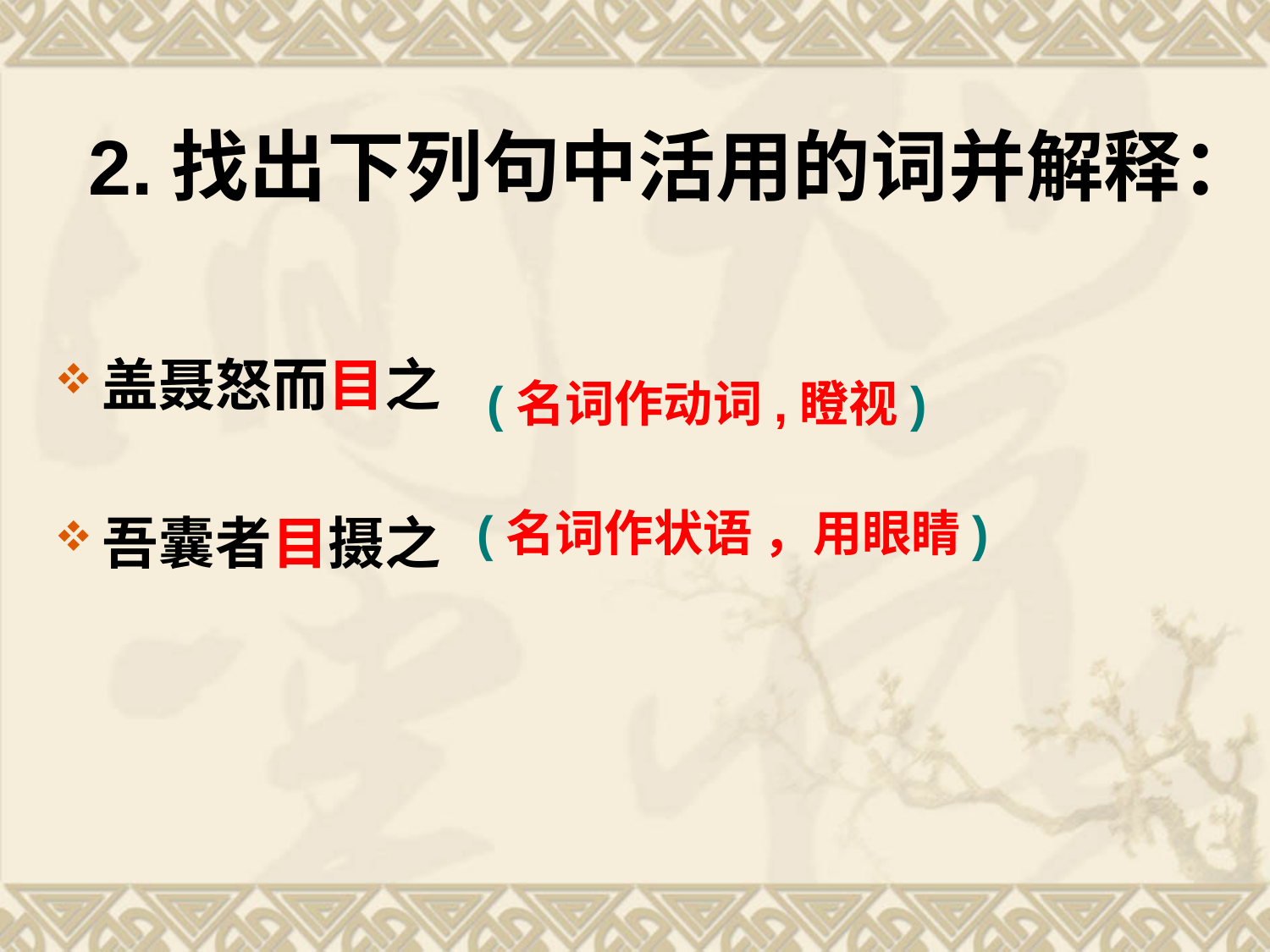

# 2.找出下列句中活用的词并解释：

盖聂怒而目之

吾囊者目摄之
(名词作动词,瞪视)
(名词作状语 ，用眼睛)